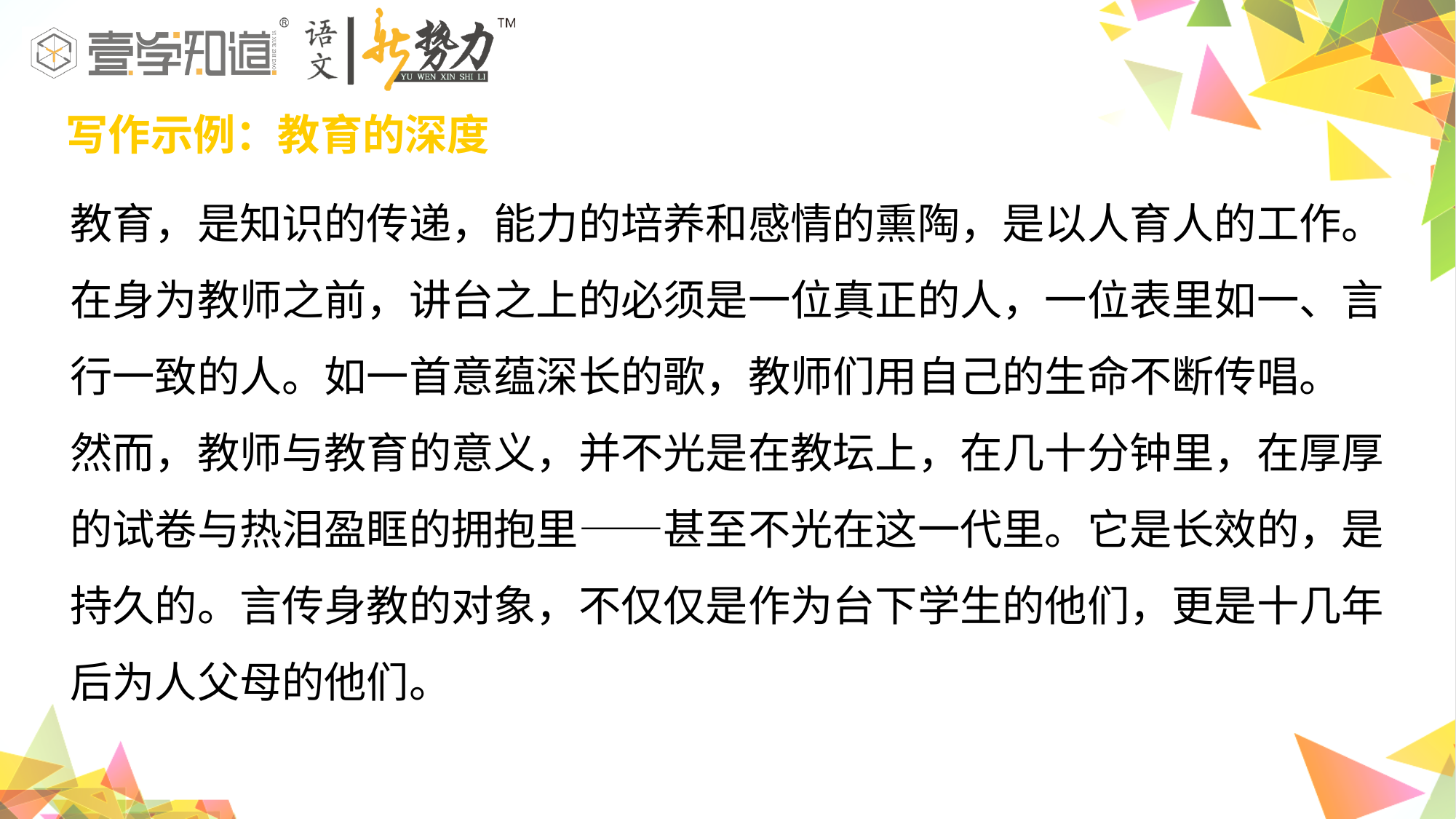

写作示例：教育的深度
教育，是知识的传递，能力的培养和感情的熏陶，是以人育人的工作。在身为教师之前，讲台之上的必须是一位真正的人，一位表里如一、言行一致的人。如一首意蕴深长的歌，教师们用自己的生命不断传唱。
然而，教师与教育的意义，并不光是在教坛上，在几十分钟里，在厚厚的试卷与热泪盈眶的拥抱里——甚至不光在这一代里。它是长效的，是持久的。言传身教的对象，不仅仅是作为台下学生的他们，更是十几年后为人父母的他们。